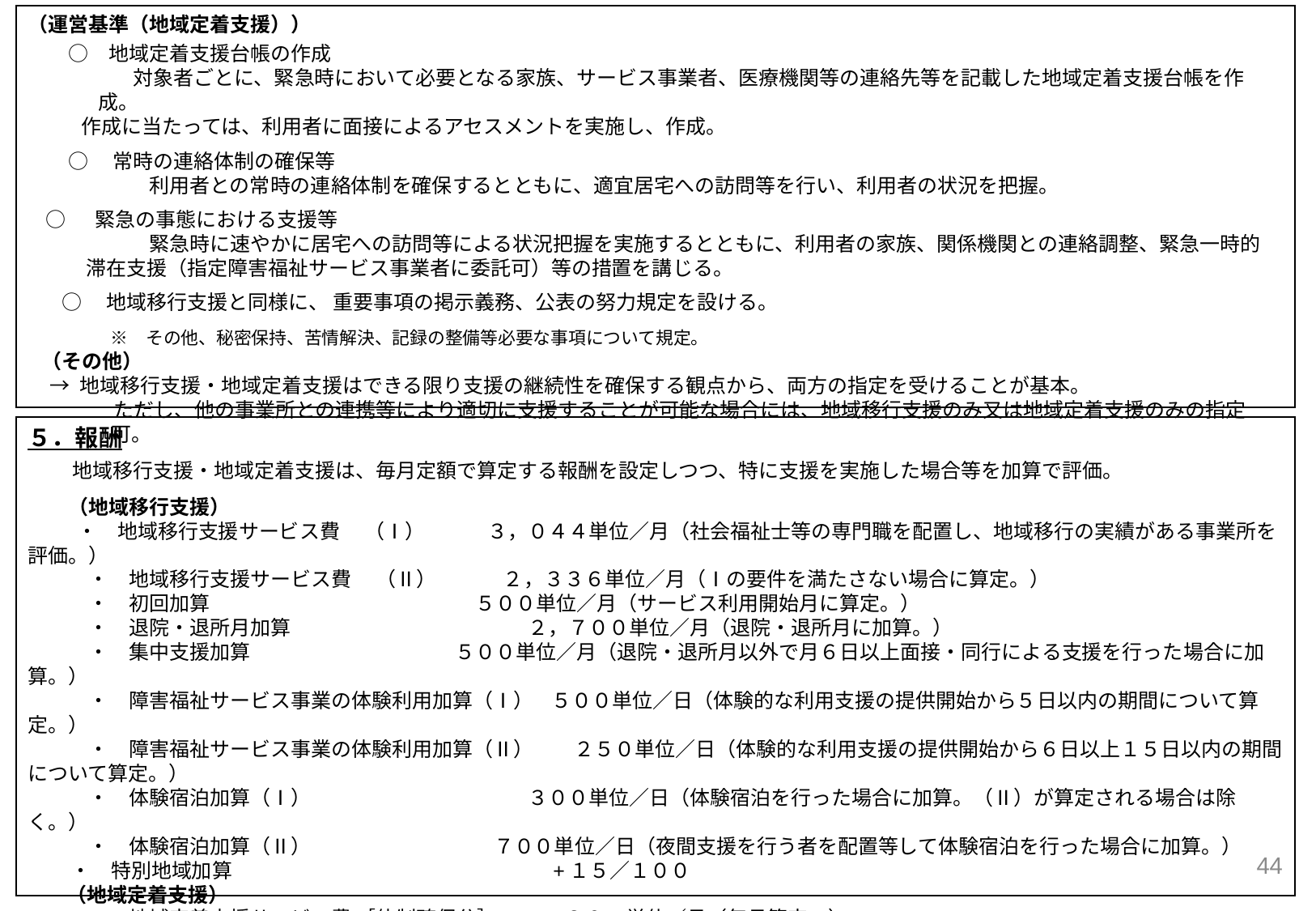

（運営基準（地域定着支援））
　　○　地域定着支援台帳の作成
　　　　　 対象者ごとに、緊急時において必要となる家族、サービス事業者、医療機関等の連絡先等を記載した地域定着支援台帳を作成。
           作成に当たっては、利用者に面接によるアセスメントを実施し、作成。
　　○　 常時の連絡体制の確保等
　　　　　　利用者との常時の連絡体制を確保するとともに、適宜居宅への訪問等を行い、利用者の状況を把握。
    ○ 　緊急の事態における支援等
　　　　　　緊急時に速やかに居宅への訪問等による状況把握を実施するとともに、利用者の家族、関係機関との連絡調整、緊急一時的
            滞在支援（指定障害福祉サービス事業者に委託可）等の措置を講じる。
 　 ○　 地域移行支援と同様に、 重要事項の掲示義務、公表の努力規定を設ける。
　　　     ※　その他、秘密保持、苦情解決、記録の整備等必要な事項について規定。
  （その他）
     → 地域移行支援・地域定着支援はできる限り支援の継続性を確保する観点から、両方の指定を受けることが基本。
　 　　　ただし、他の事業所との連携等により適切に支援することが可能な場合には、地域移行支援のみ又は地域定着支援のみの指定可。

５．報酬
   　地域移行支援・地域定着支援は、毎月定額で算定する報酬を設定しつつ、特に支援を実施した場合等を加算で評価。
　　（地域移行支援）
　　  ・　地域移行支援サービス費　 （Ⅰ）              ３，０４４単位／月（社会福祉士等の専門職を配置し、地域移行の実績がある事業所を評価。）
　　　・　地域移行支援サービス費 　（Ⅱ）               ２，３３６単位／月（Ⅰの要件を満たさない場合に算定。）
　　　・　初回加算　　　                              　 　      ５００単位／月（サービス利用開始月に算定。）
　　　・　退院・退所月加算　           　　 　　   　　　  ２，７００単位／月（退院・退所月に加算。）
　　　・　集中支援加算                                 　　    ５００単位／月（退院・退所月以外で月６日以上面接・同行による支援を行った場合に加算。）
　　　・　障害福祉サービス事業の体験利用加算（Ⅰ）    ５００単位／日（体験的な利用支援の提供開始から５日以内の期間について算定。）
　　　・　障害福祉サービス事業の体験利用加算（Ⅱ）　　２５０単位／日（体験的な利用支援の提供開始から６日以上１５日以内の期間について算定。）
　　　・　体験宿泊加算（Ⅰ）　                          　　　　３００単位／日（体験宿泊を行った場合に加算。（Ⅱ）が算定される場合は除く。）
　　　・　体験宿泊加算（Ⅱ）                             　　   ７００単位／日（夜間支援を行う者を配置等して体験宿泊を行った場合に加算。）
    　・　特別地域加算　　　　　　　　                       　       +１５／１００
  　 （地域定着支援）
　　　・　地域定着支援サービス費 ［体制確保分］　　      ３０2単位／月（毎月算定。）
　　　・　緊急時支援費　　　　　　　　　　　　　　　　　　　    ７０5単位／日（緊急時に居宅訪問又は滞在型の支援を行った場合に算定。）
　　　・　緊急時飛燕費　　　　　　　　　　　　　　　　　　　    ３００単位／日（緊急時に電話等による支援を行った場合に算定。）
　　　・　特別地域加算 　　　　　　　　　　　　　　　 　　            +１５／１００
44